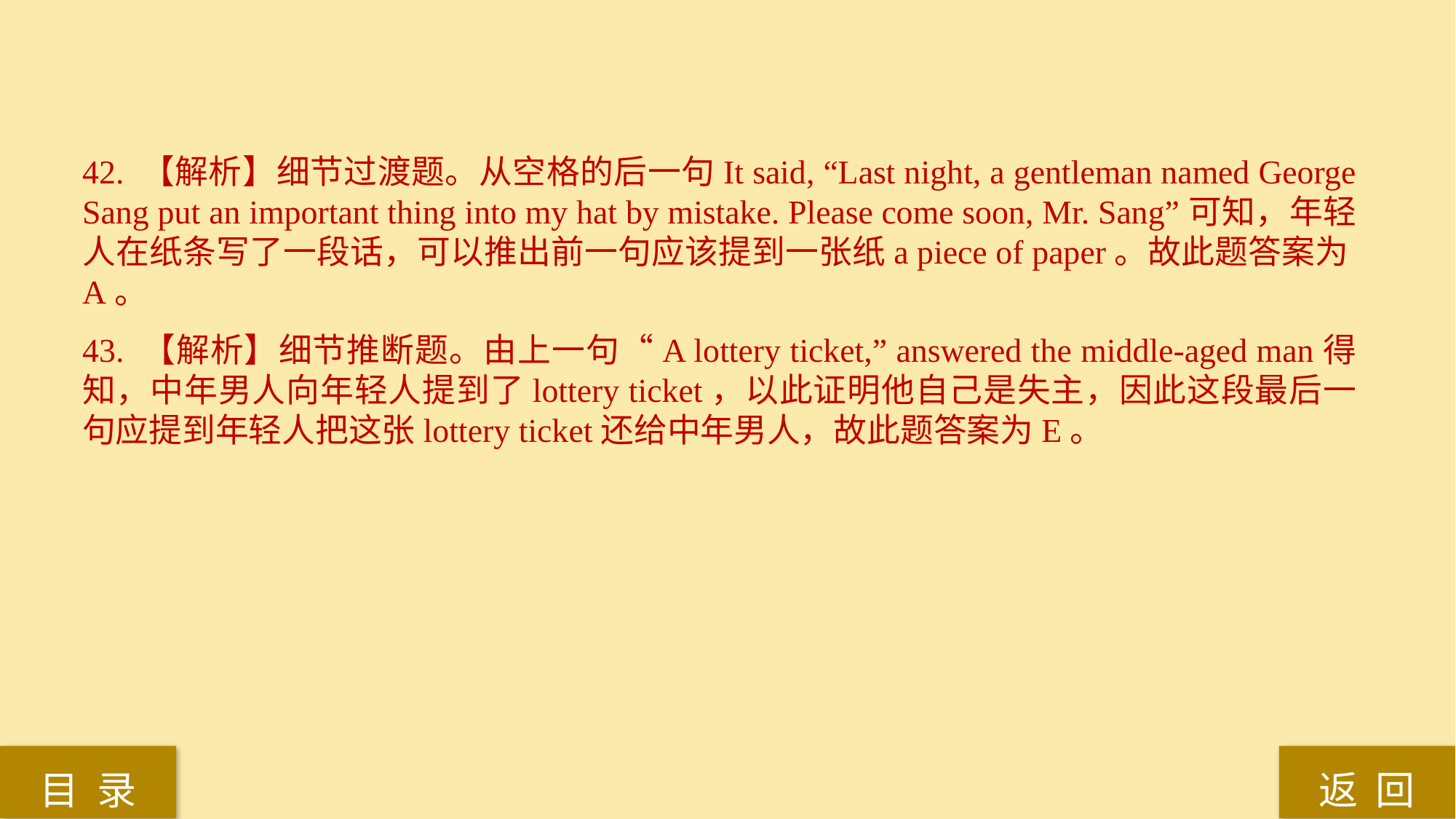

42. 【解析】细节过渡题。从空格的后一句It said, “Last night, a gentleman named George Sang put an important thing into my hat by mistake. Please come soon, Mr. Sang”可知，年轻人在纸条写了一段话，可以推出前一句应该提到一张纸a piece of paper。故此题答案为A。
43. 【解析】细节推断题。由上一句“A lottery ticket,” answered the middle-aged man得知，中年男人向年轻人提到了lottery ticket，以此证明他自己是失主，因此这段最后一句应提到年轻人把这张lottery ticket还给中年男人，故此题答案为E。
返  回